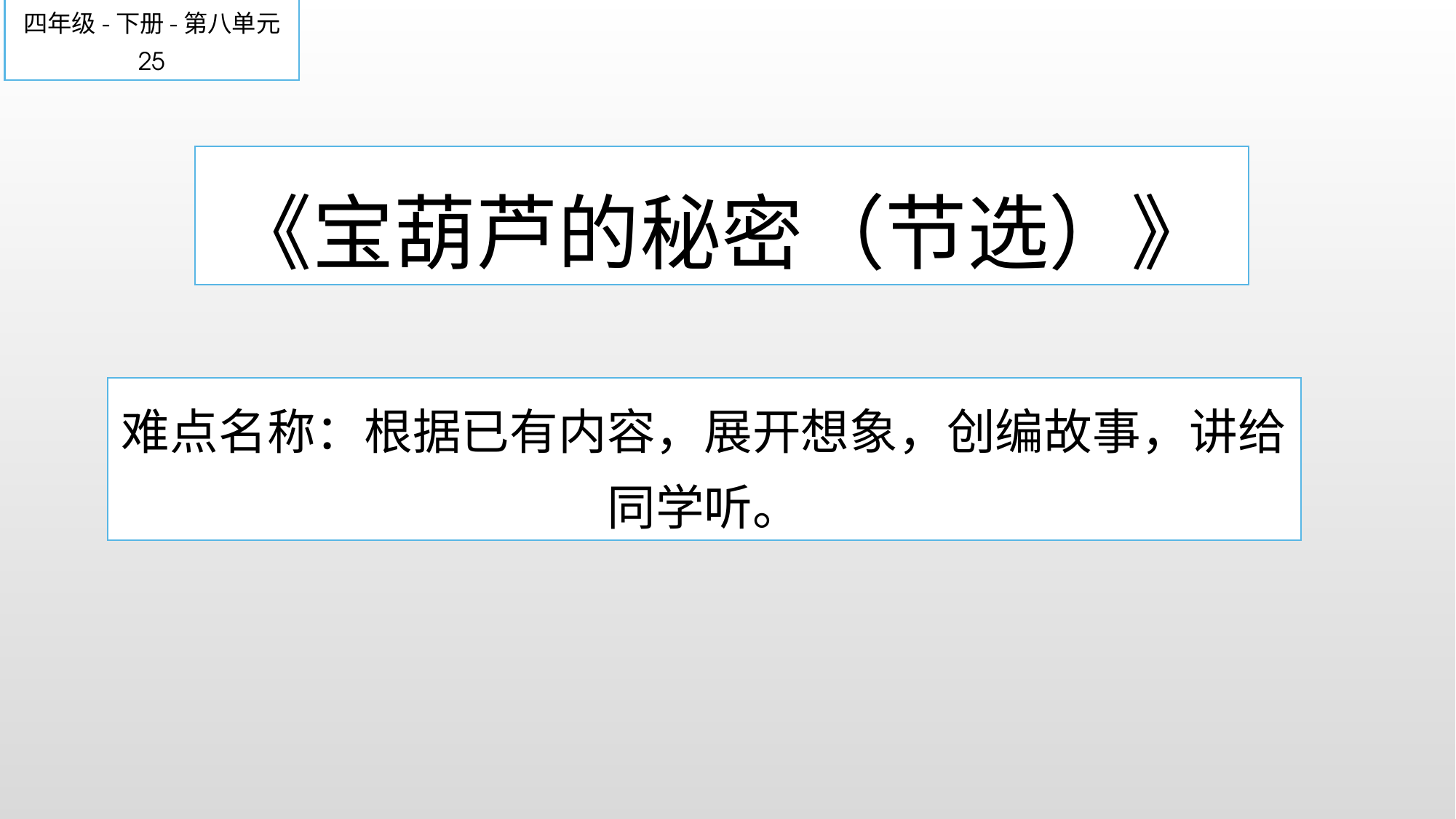

四年级-下册-第八单元 25
《宝葫芦的秘密（节选）》
难点名称：根据已有内容，展开想象，创编故事，讲给同学听。
1